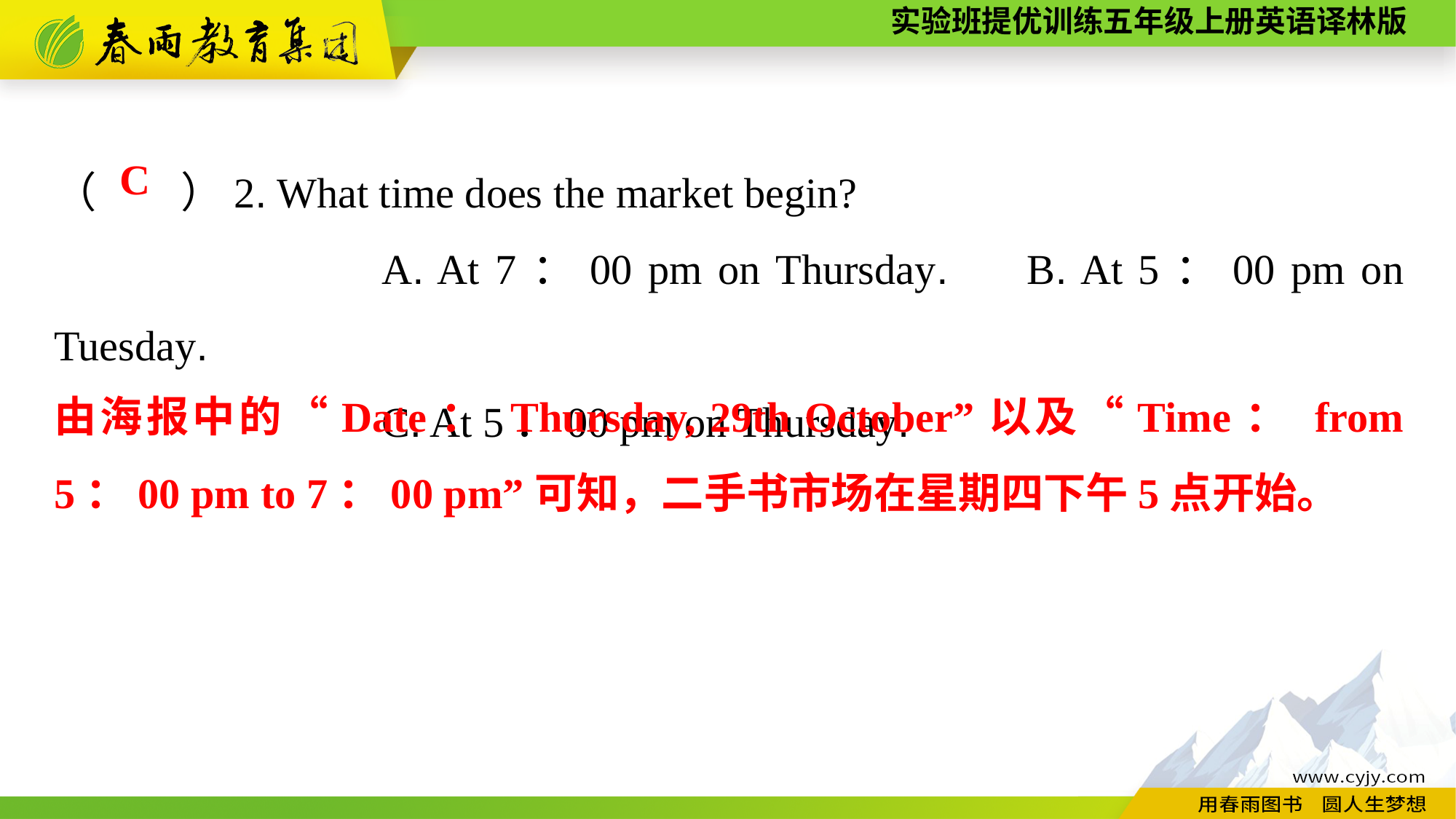

（　　）2. What time does the market begin?
			A. At 7：00 pm on Thursday.     B. At 5：00 pm on Tuesday.
			C. At 5：00 pm on Thursday.
C
由海报中的“Date： Thursday, 29th October”以及“Time： from 5：00 pm to 7：00 pm”可知，二手书市场在星期四下午5点开始。